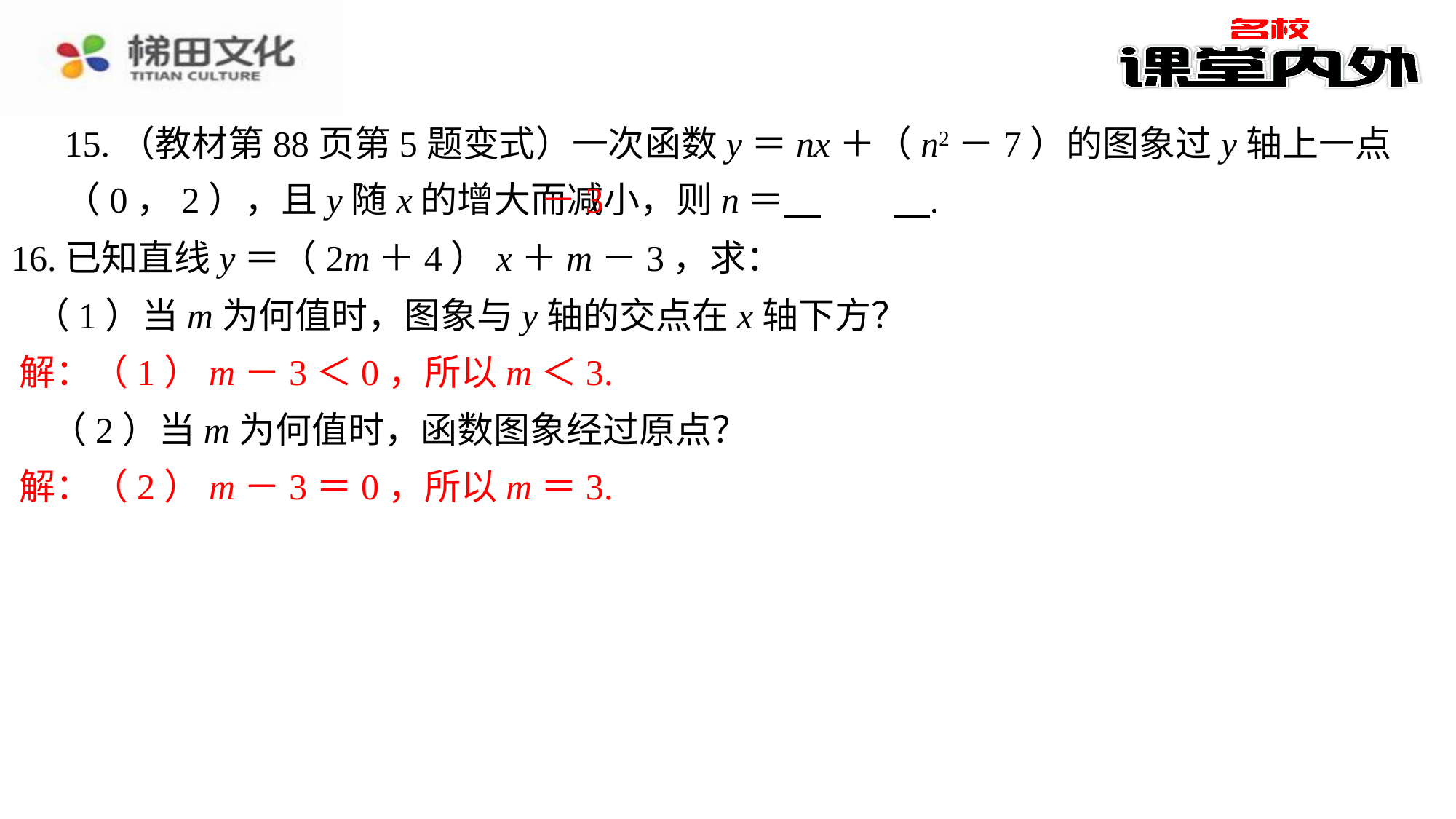

15.（教材第88页第5题变式）一次函数y＝nx＋（n2－7）的图象过y轴上一点（0，2），且y随x的增大而减小，则n＝ 　－3　⁠.
－3
16.已知直线y＝（2m＋4）x＋m－3，求：
（1）当m为何值时，图象与y轴的交点在x轴下方？
解：（1）m－3＜0，所以m＜3.
（2）当m为何值时，函数图象经过原点？
解：（2）m－3＝0，所以m＝3.